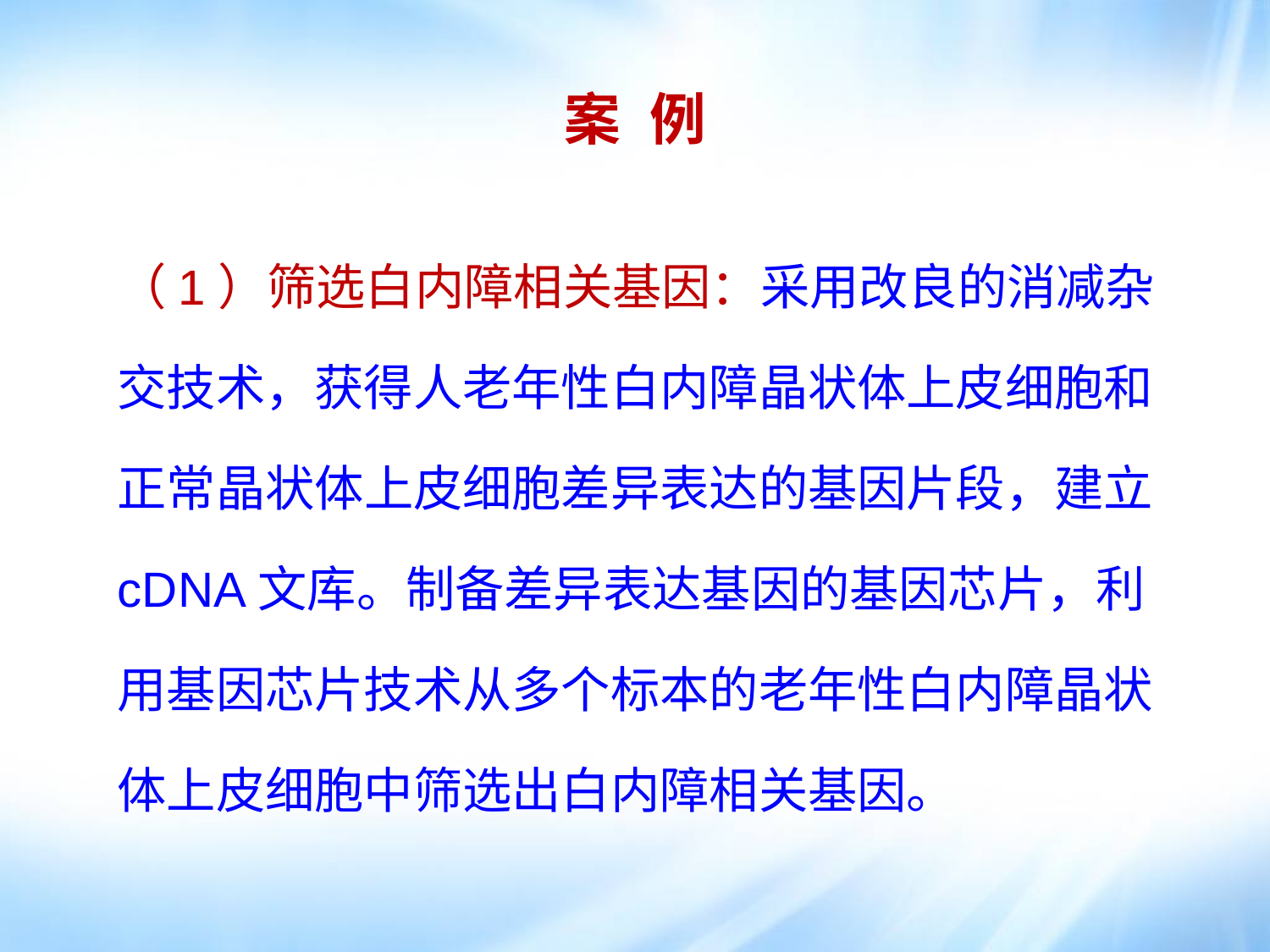

案  例
（1）筛选白内障相关基因：采用改良的消减杂交技术，获得人老年性白内障晶状体上皮细胞和正常晶状体上皮细胞差异表达的基因片段，建立cDNA文库。制备差异表达基因的基因芯片，利用基因芯片技术从多个标本的老年性白内障晶状体上皮细胞中筛选出白内障相关基因。